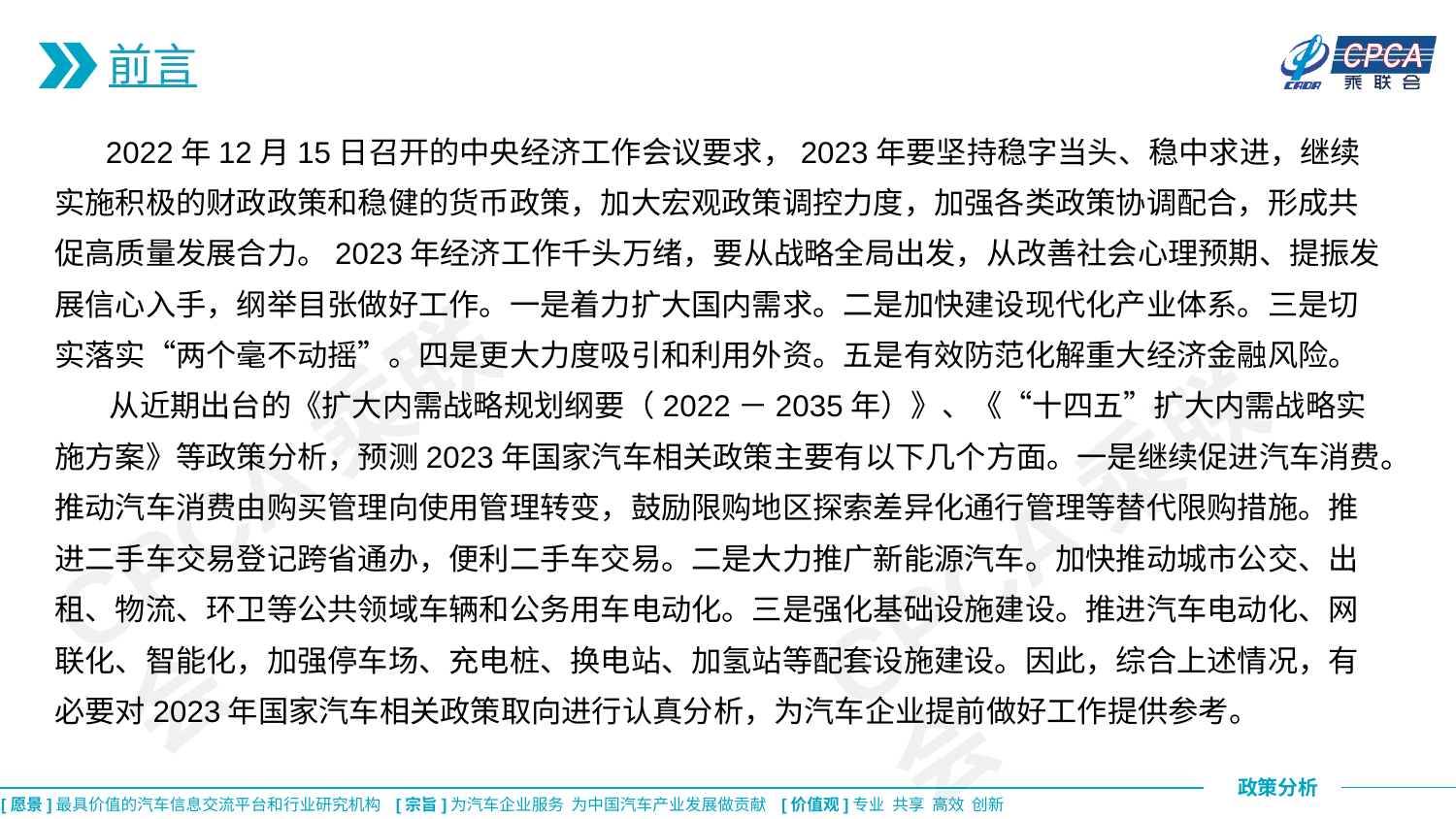

前言
      2022年12月15日召开的中央经济工作会议要求，2023年要坚持稳字当头、稳中求进，继续实施积极的财政政策和稳健的货币政策，加大宏观政策调控力度，加强各类政策协调配合，形成共促高质量发展合力。2023年经济工作千头万绪，要从战略全局出发，从改善社会心理预期、提振发展信心入手，纲举目张做好工作。一是着力扩大国内需求。二是加快建设现代化产业体系。三是切实落实“两个毫不动摇”。四是更大力度吸引和利用外资。五是有效防范化解重大经济金融风险。
       从近期出台的《扩大内需战略规划纲要（2022－2035年）》、《“十四五”扩大内需战略实施方案》等政策分析，预测2023年国家汽车相关政策主要有以下几个方面。一是继续促进汽车消费。推动汽车消费由购买管理向使用管理转变，鼓励限购地区探索差异化通行管理等替代限购措施。推进二手车交易登记跨省通办，便利二手车交易。二是大力推广新能源汽车。加快推动城市公交、出租、物流、环卫等公共领域车辆和公务用车电动化。三是强化基础设施建设。推进汽车电动化、网联化、智能化，加强停车场、充电桩、换电站、加氢站等配套设施建设。因此，综合上述情况，有必要对2023年国家汽车相关政策取向进行认真分析，为汽车企业提前做好工作提供参考。
CPCA乘联会
CPCA乘联会